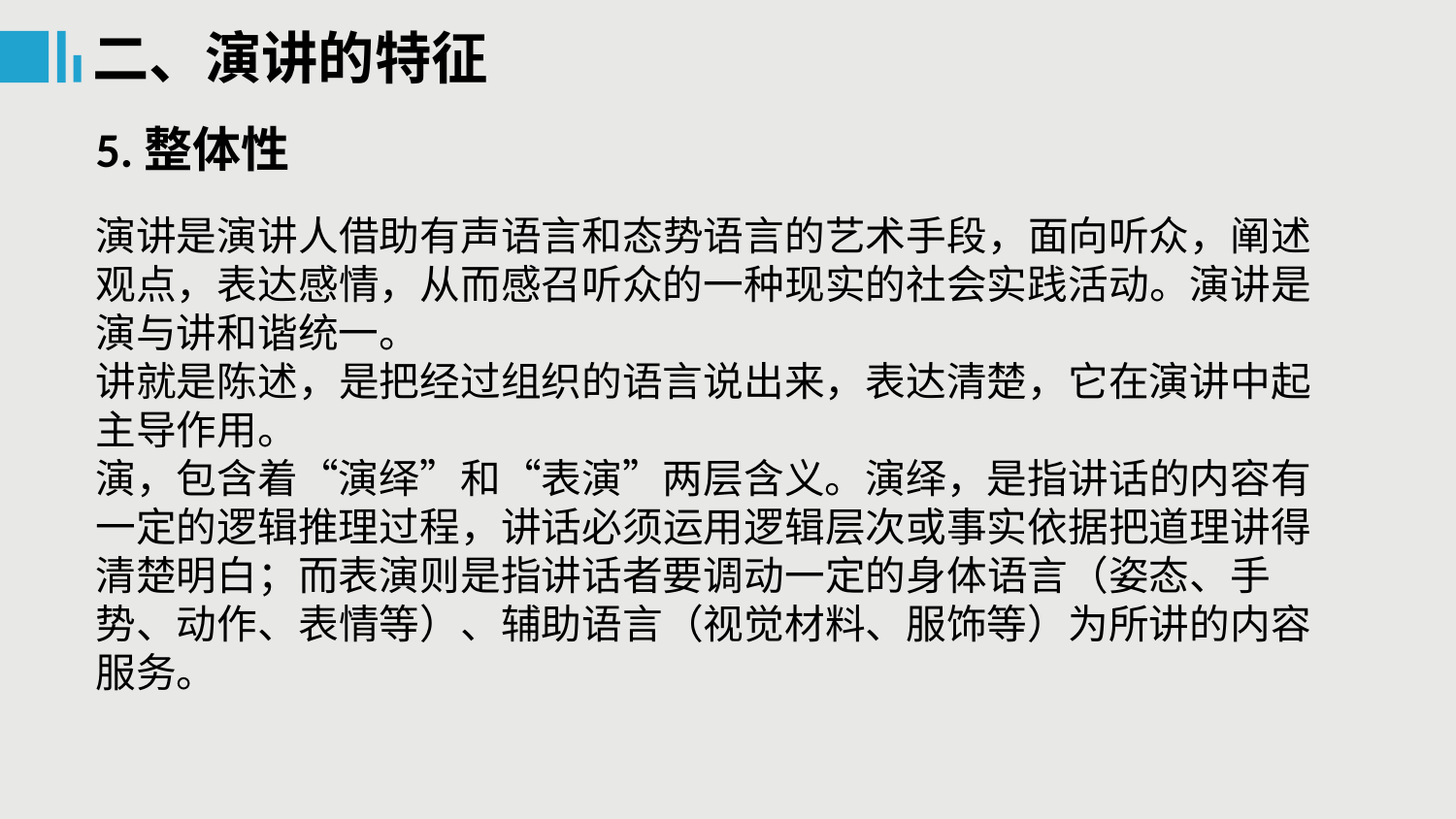

二、演讲的特征

5.整体性
演讲是演讲人借助有声语言和态势语言的艺术手段，面向听众，阐述观点，表达感情，从而感召听众的一种现实的社会实践活动。演讲是演与讲和谐统一。
讲就是陈述，是把经过组织的语言说出来，表达清楚，它在演讲中起主导作用。
演，包含着“演绎”和“表演”两层含义。演绎，是指讲话的内容有一定的逻辑推理过程，讲话必须运用逻辑层次或事实依据把道理讲得清楚明白；而表演则是指讲话者要调动一定的身体语言（姿态、手势、动作、表情等）、辅助语言（视觉材料、服饰等）为所讲的内容服务。